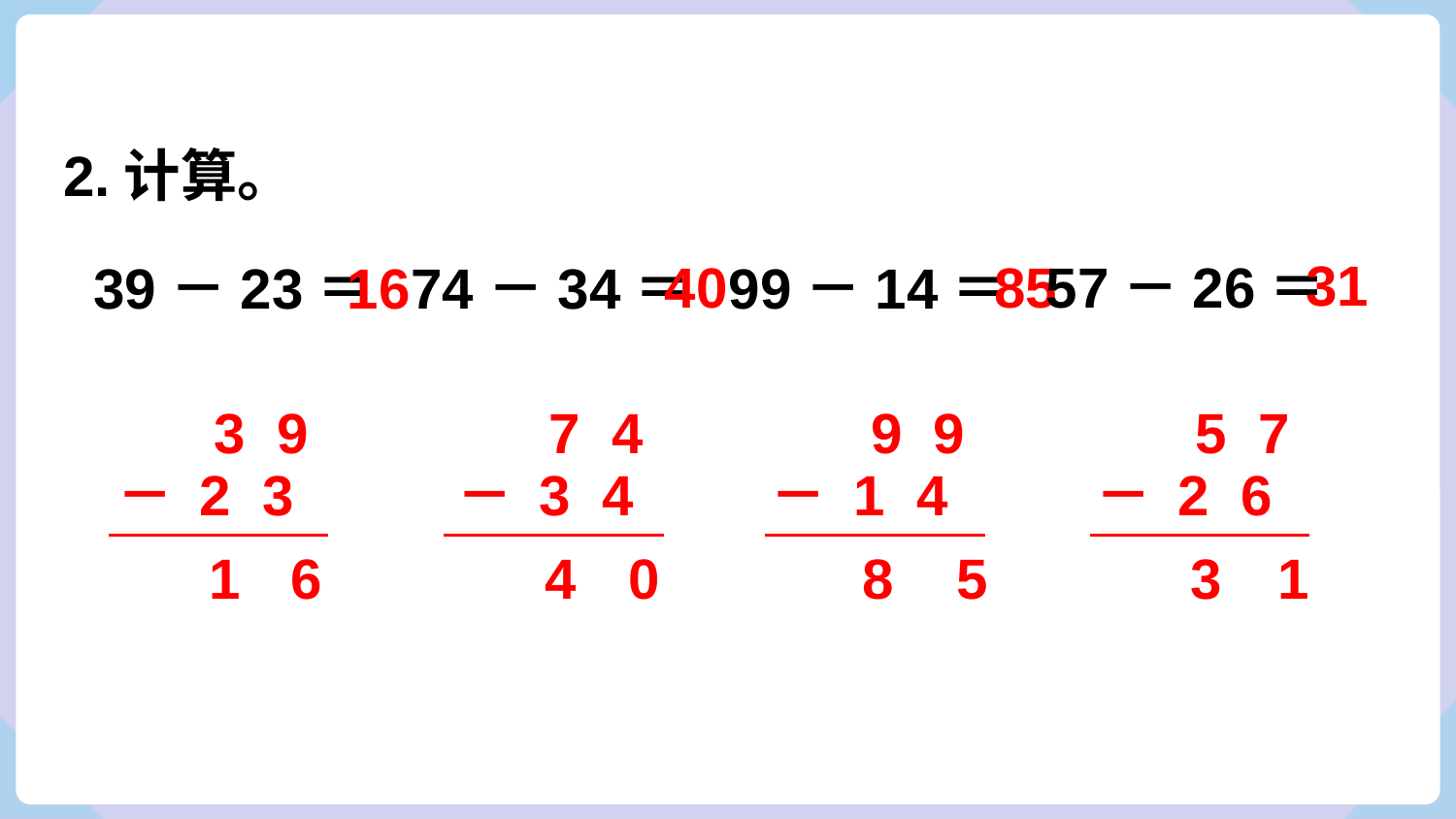

2.计算。
31
40
85
57－26＝
16
39－23＝
74－34＝
99－14＝
3  9
7  4
9  9
5  7
－ 2  3
－ 3  4
－ 1  4
－ 2  6
1
6
4
0
8
5
3
1